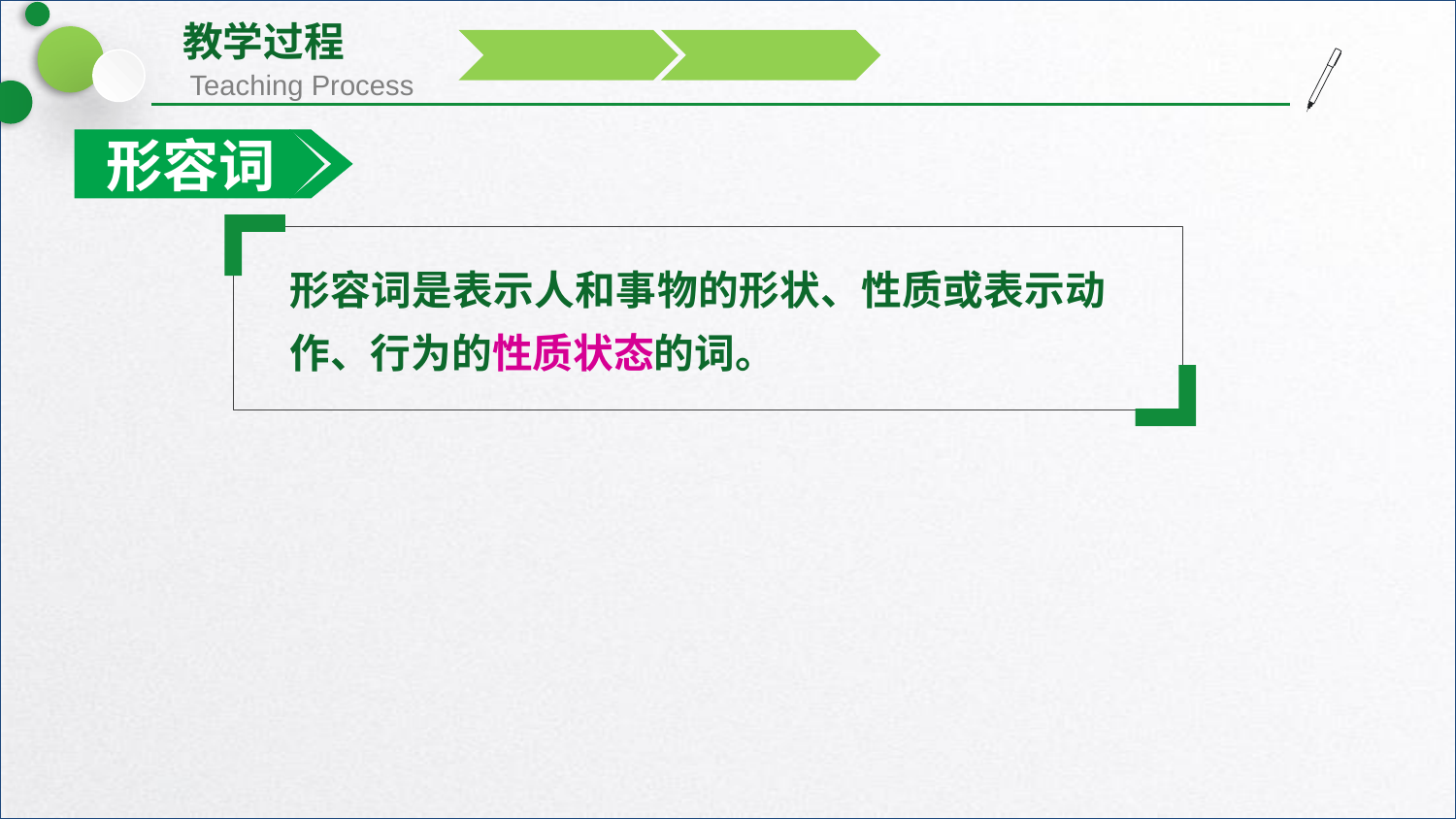

形容词

形容词是表示人和事物的形状、性质或表示动作、行为的性质状态的词。